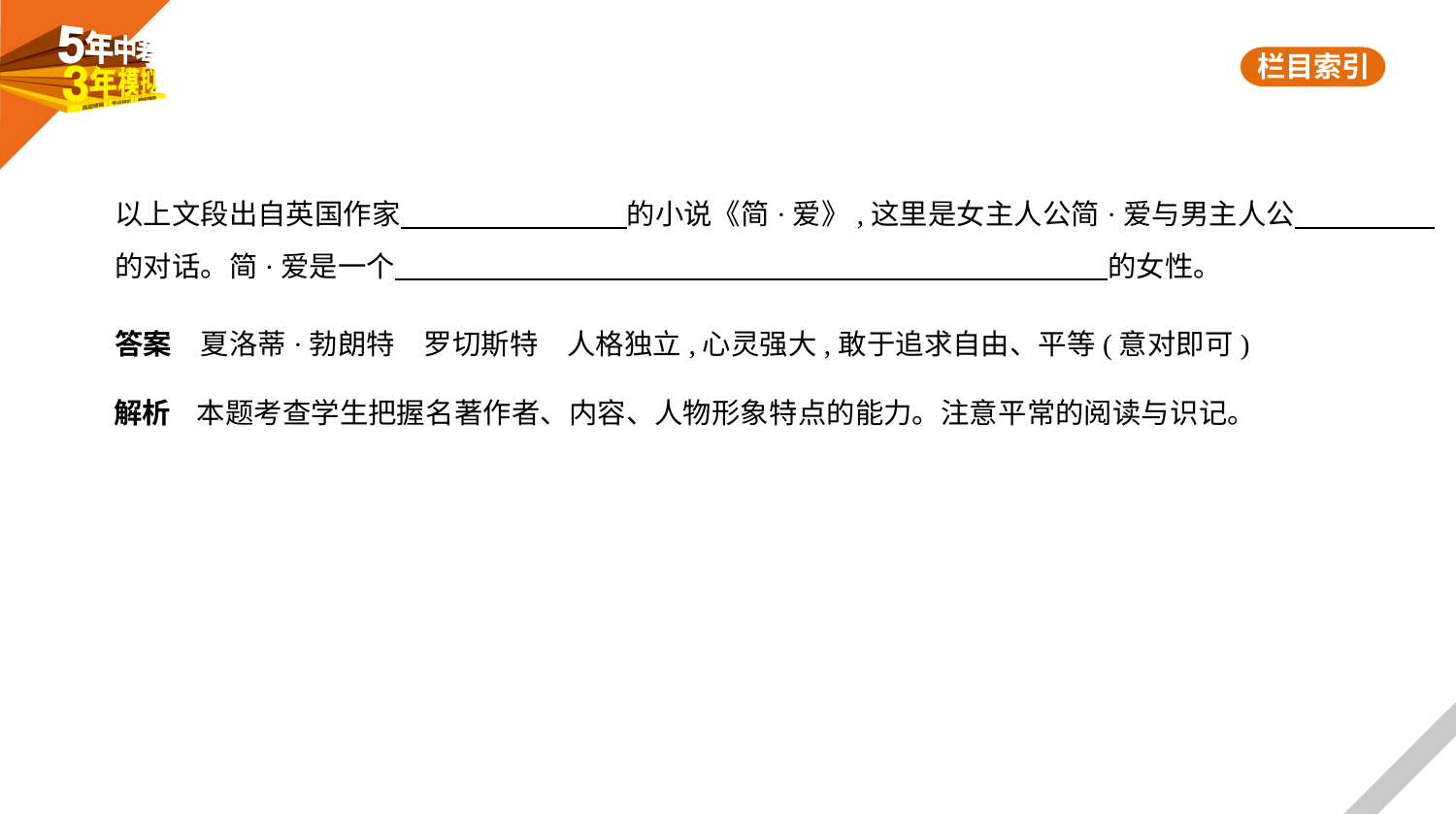

以上文段出自英国作家　　　　　　　    的小说《简·爱》,这里是女主人公简·爱与男主人公　　　　    
的对话。简·爱是一个　　　　　　　　　　　　　　　　　　　　　　　　    的女性。
答案　夏洛蒂·勃朗特　罗切斯特　人格独立,心灵强大,敢于追求自由、平等(意对即可)
解析    本题考查学生把握名著作者、内容、人物形象特点的能力。注意平常的阅读与识记。